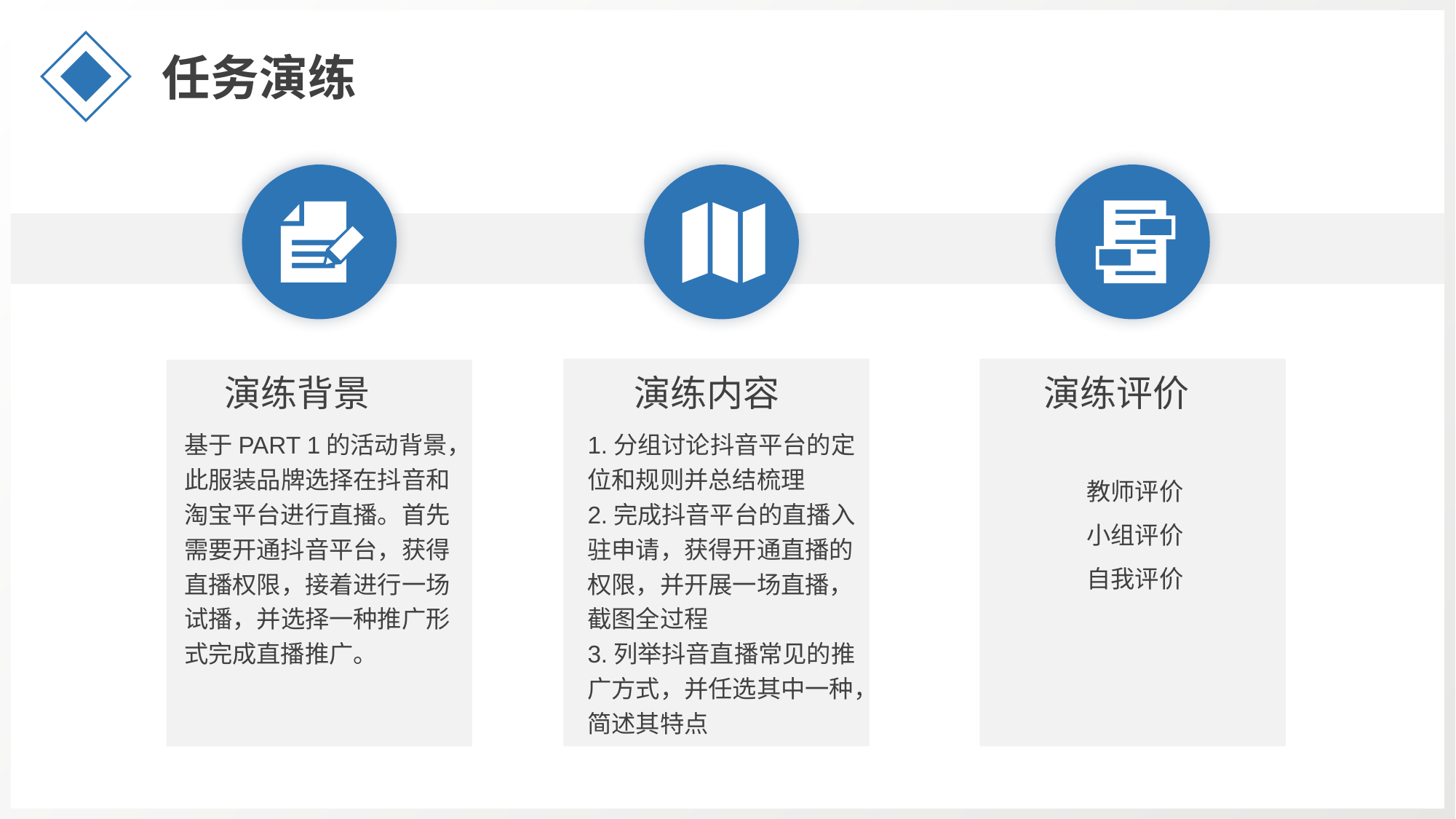

任务演练

演练背景
演练内容
演练评价
基于PART 1的活动背景，此服装品牌选择在抖音和淘宝平台进行直播。首先需要开通抖音平台，获得直播权限，接着进行一场试播，并选择一种推广形式完成直播推广。
1.分组讨论抖音平台的定位和规则并总结梳理
2.完成抖音平台的直播入驻申请，获得开通直播的权限，并开展一场直播，截图全过程
3.列举抖音直播常见的推广方式，并任选其中一种，简述其特点
教师评价
小组评价
自我评价